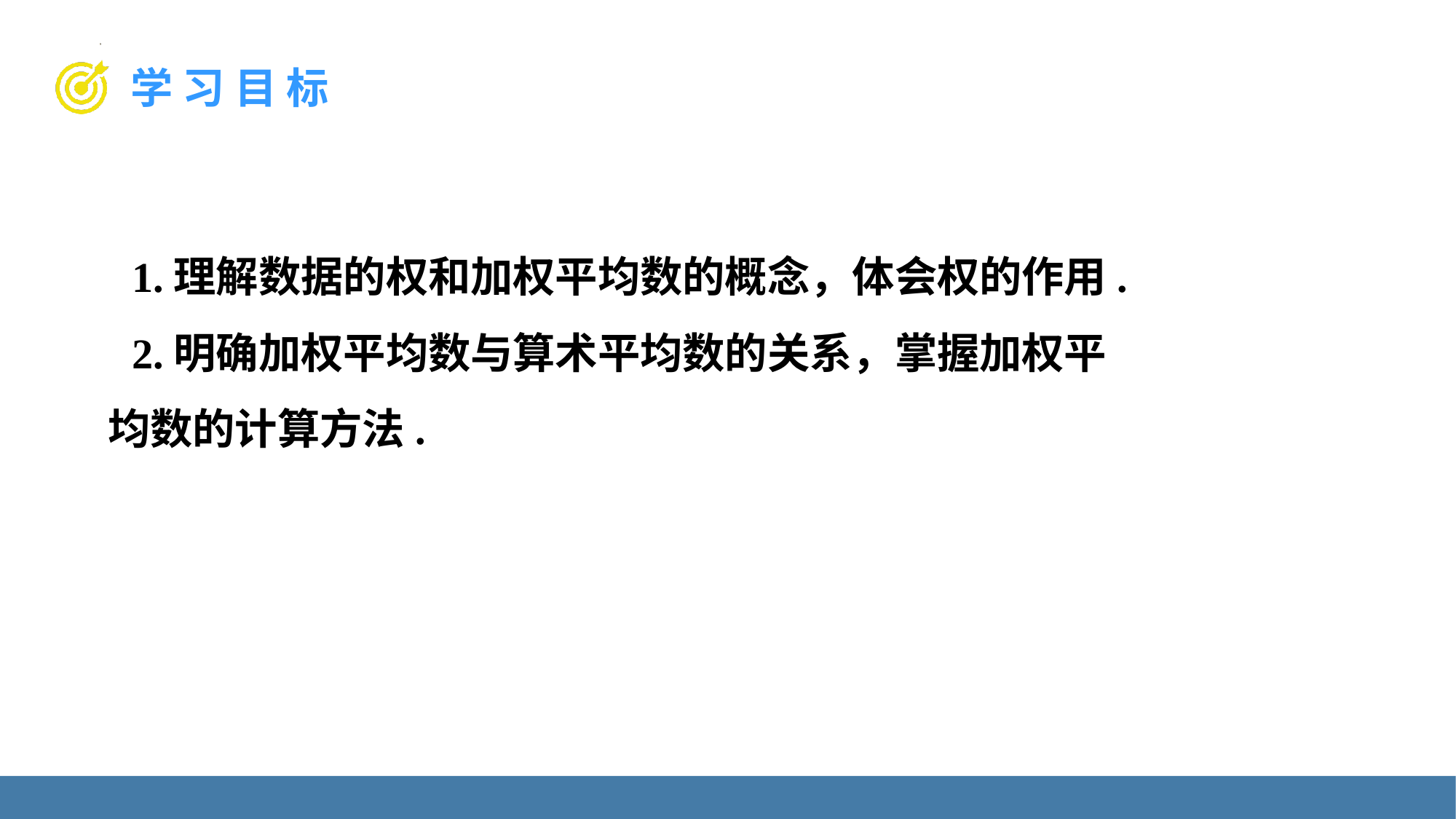

1.理解数据的权和加权平均数的概念，体会权的作用.
2.明确加权平均数与算术平均数的关系，掌握加权平均数的计算方法.